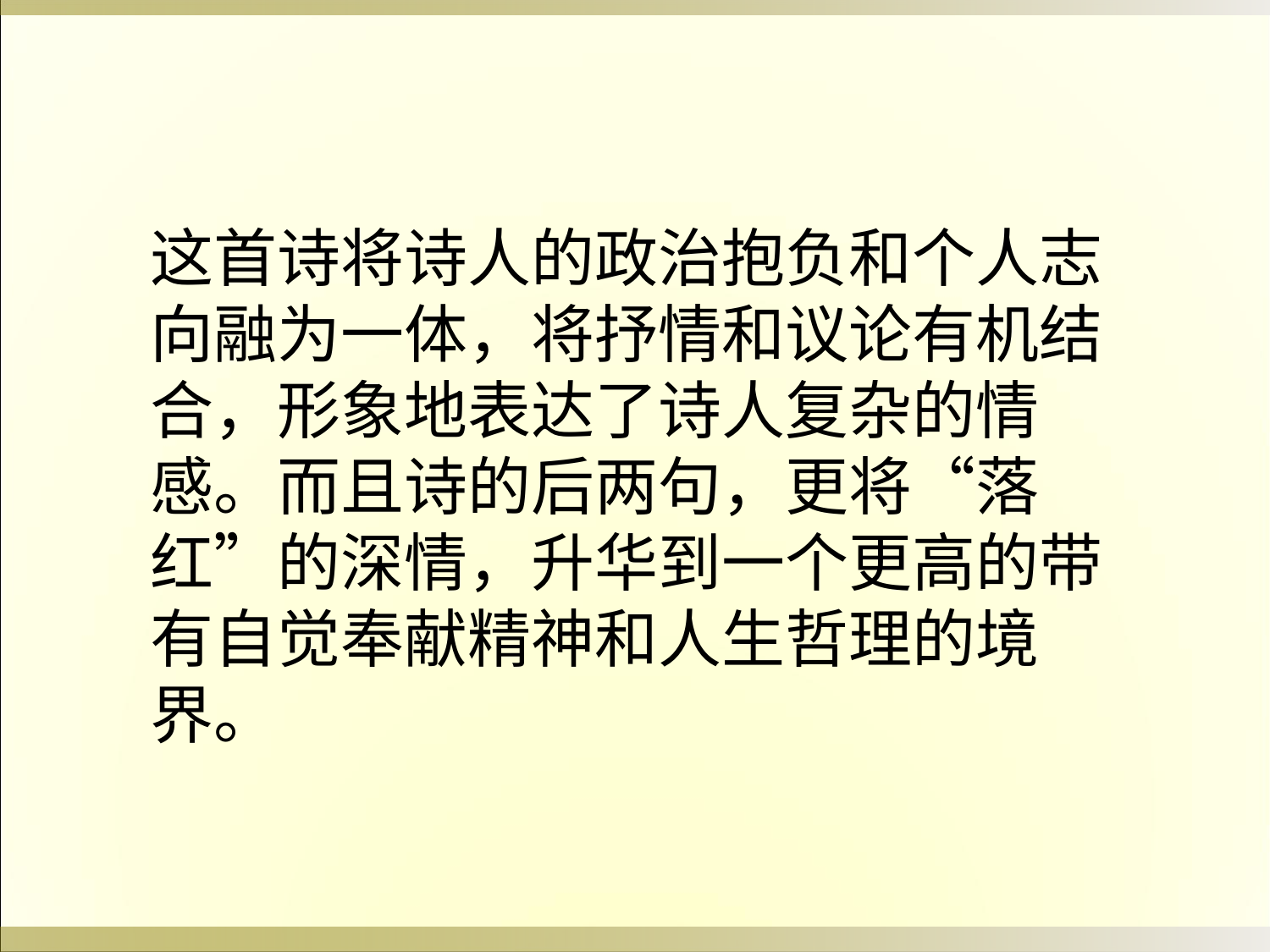

这首诗将诗人的政治抱负和个人志向融为一体，将抒情和议论有机结合，形象地表达了诗人复杂的情感。而且诗的后两句，更将“落红”的深情，升华到一个更高的带有自觉奉献精神和人生哲理的境界。